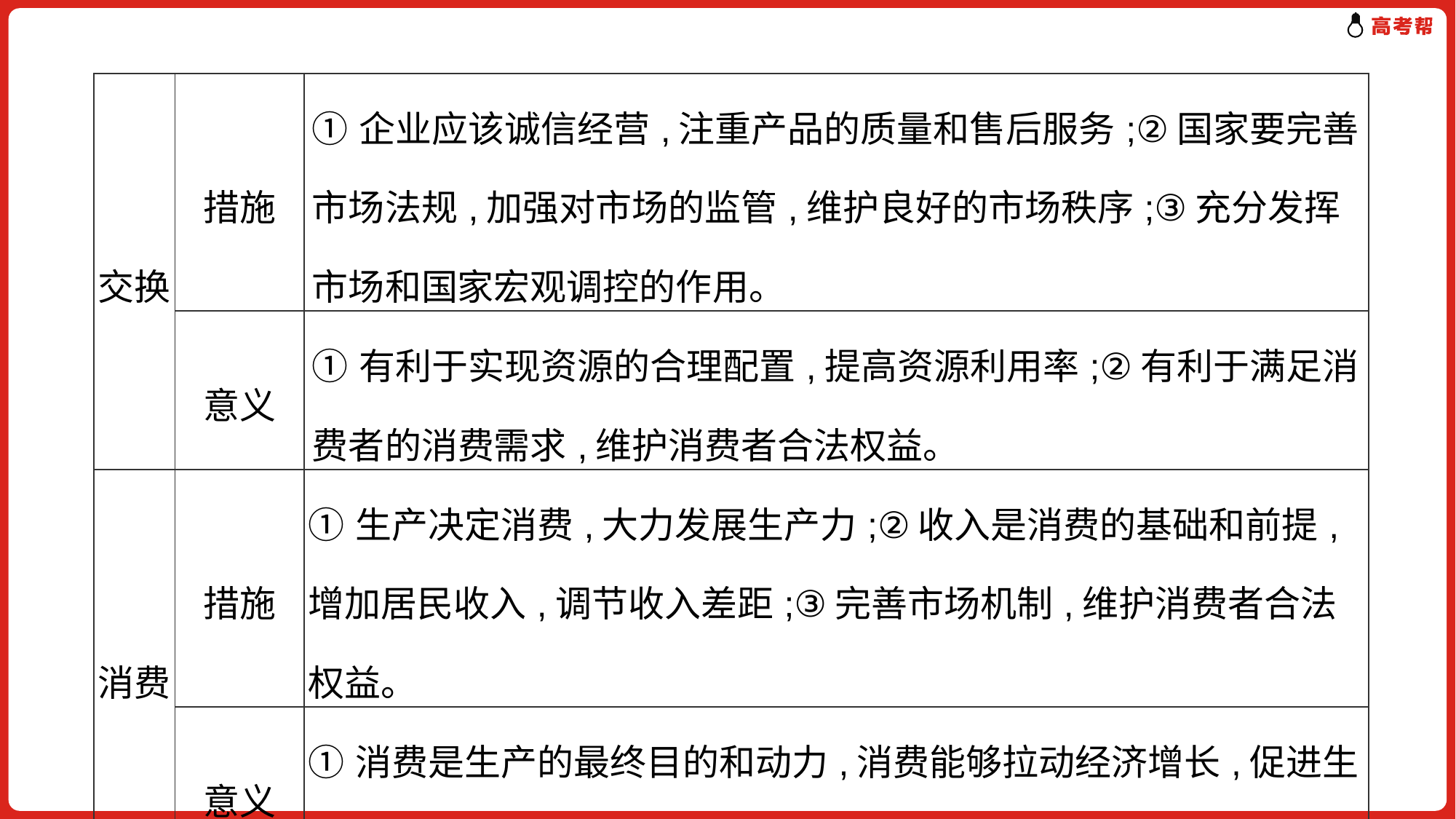

| 交换 | 措施 | ①企业应该诚信经营,注重产品的质量和售后服务;②国家要完善市场法规,加强对市场的监管,维护良好的市场秩序;③充分发挥市场和国家宏观调控的作用。 |
| --- | --- | --- |
|  | 意义 | ①有利于实现资源的合理配置,提高资源利用率;②有利于满足消费者的消费需求,维护消费者合法权益。 |
| 消费 | 措施 | ①生产决定消费,大力发展生产力;②收入是消费的基础和前提,增加居民收入,调节收入差距;③完善市场机制,维护消费者合法权益。 |
|  | 意义 | ①消费是生产的最终目的和动力,消费能够拉动经济增长,促进生产发展;②促进投资、消费、出口结构的优化,转变经济发展方式。 |